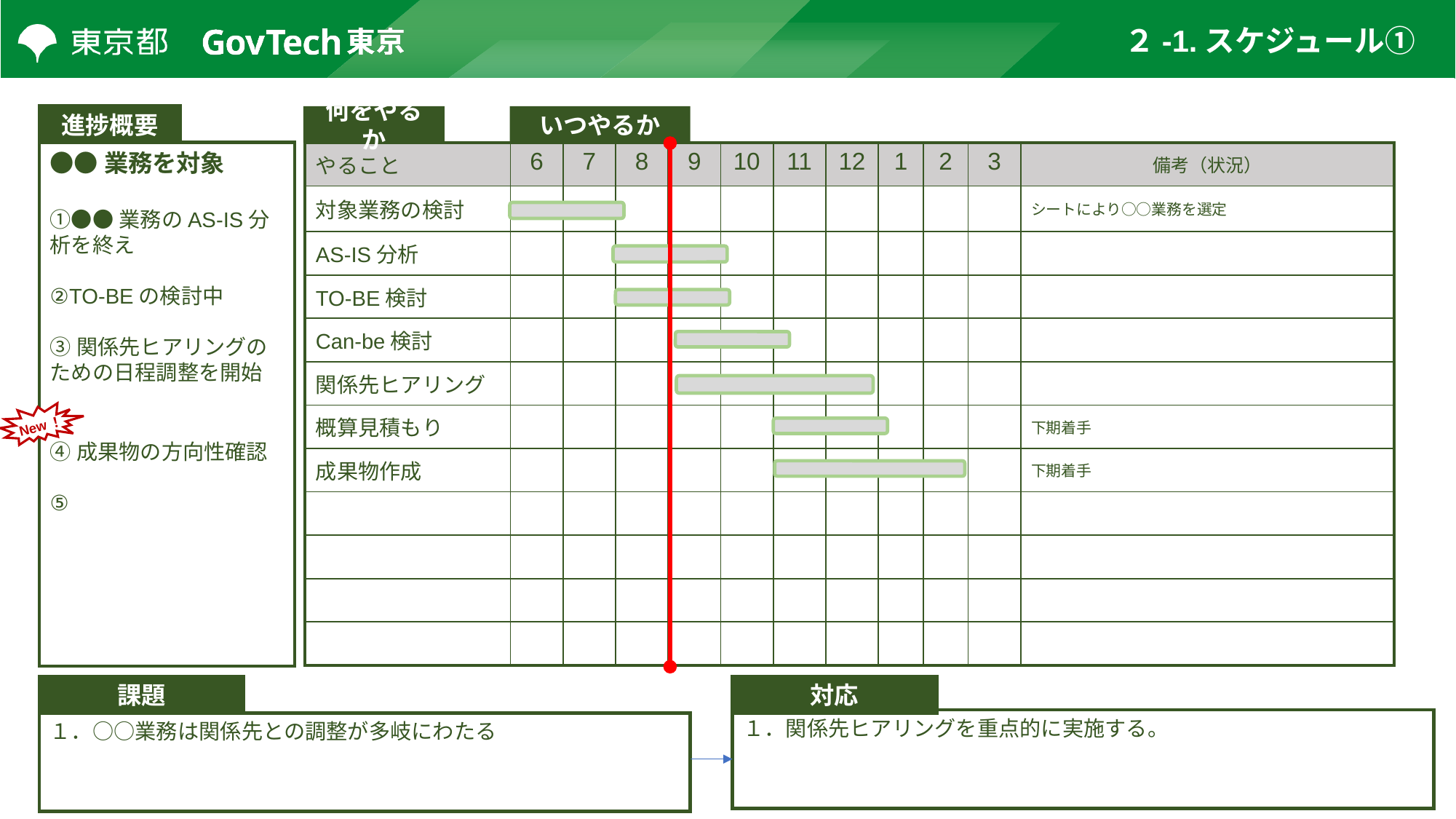

# ２-1.スケジュール①
進捗概要
何をやるか
いつやるか
●●業務を対象
①●●業務のAS-IS分析を終え

②TO-BEの検討中

③関係先ヒアリングのための日程調整を開始

④成果物の方向性確認

⑤
| やること | 6 | 7 | 8 | 9 | 10 | 11 | 12 | 1 | 2 | 3 | 備考（状況） |
| --- | --- | --- | --- | --- | --- | --- | --- | --- | --- | --- | --- |
| 対象業務の検討 |  |  |  |  |  |  |  |  |  |  | シートにより○○業務を選定 |
| AS-IS分析 |  |  |  |  |  |  |  |  |  |  |  |
| TO-BE検討 |  |  |  |  |  |  |  |  |  |  |  |
| Can-be検討 |  |  |  |  |  |  |  |  |  |  |  |
| 関係先ヒアリング |  |  |  |  |  |  |  |  |  |  |  |
| 概算見積もり |  |  |  |  |  |  |  |  |  |  | 下期着手 |
| 成果物作成 |  |  |  |  |  |  |  |  |  |  | 下期着手 |
|  |  |  |  |  |  |  |  |  |  |  |  |
|  |  |  |  |  |  |  |  |  |  |  |  |
|  |  |  |  |  |  |  |  |  |  |  |  |
|  |  |  |  |  |  |  |  |  |  |  |  |

New！

課題
対応
１．関係先ヒアリングを重点的に実施する。
◎鈴木係長　〇渡辺さん　〇田中さん
１．○○業務は関係先との調整が多岐にわたる
13
13